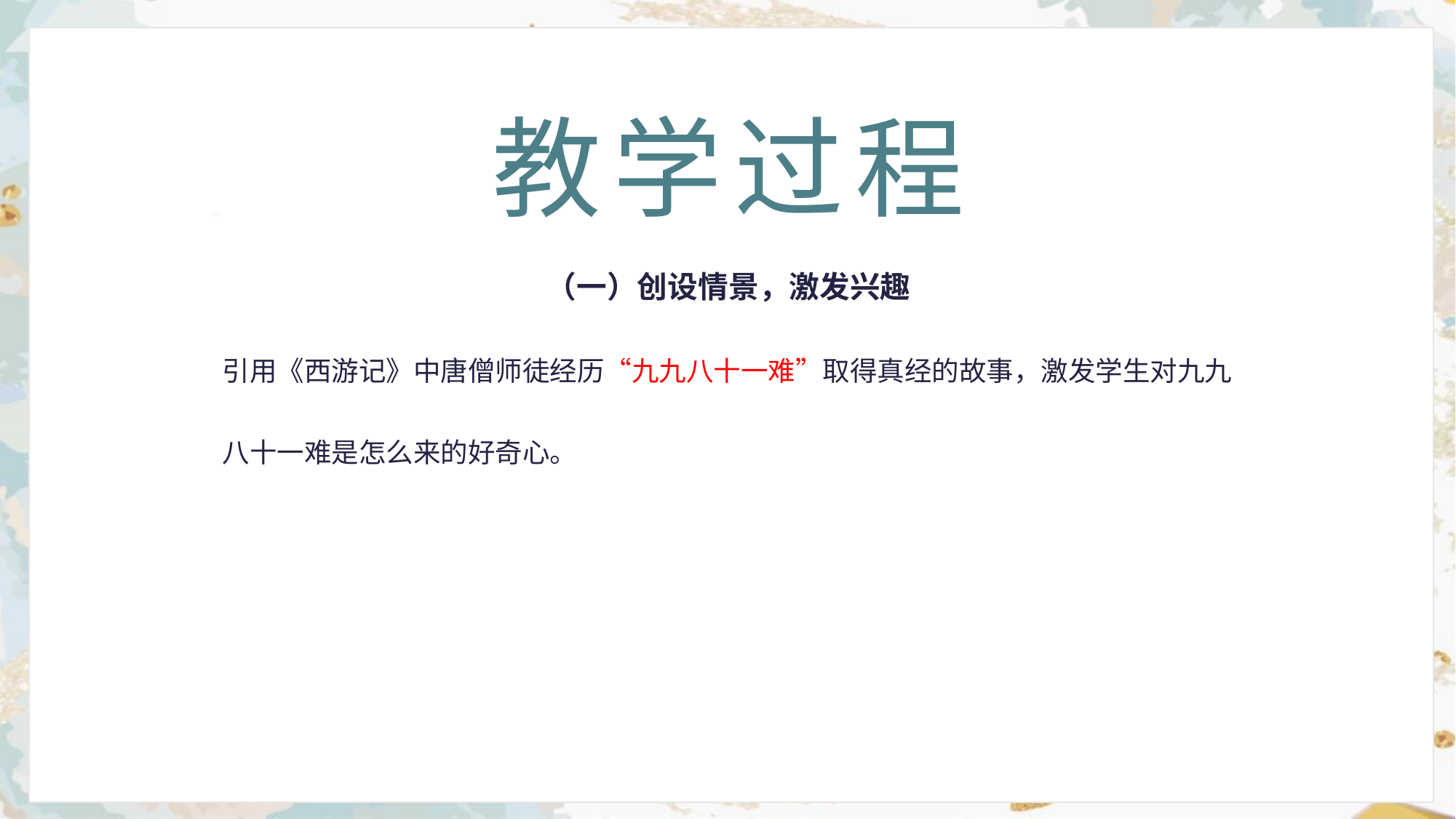

教学过程
（一）创设情景，激发兴趣
引用《西游记》中唐僧师徒经历“九九八十一难”取得真经的故事，激发学生对九九八十一难是怎么来的好奇心。